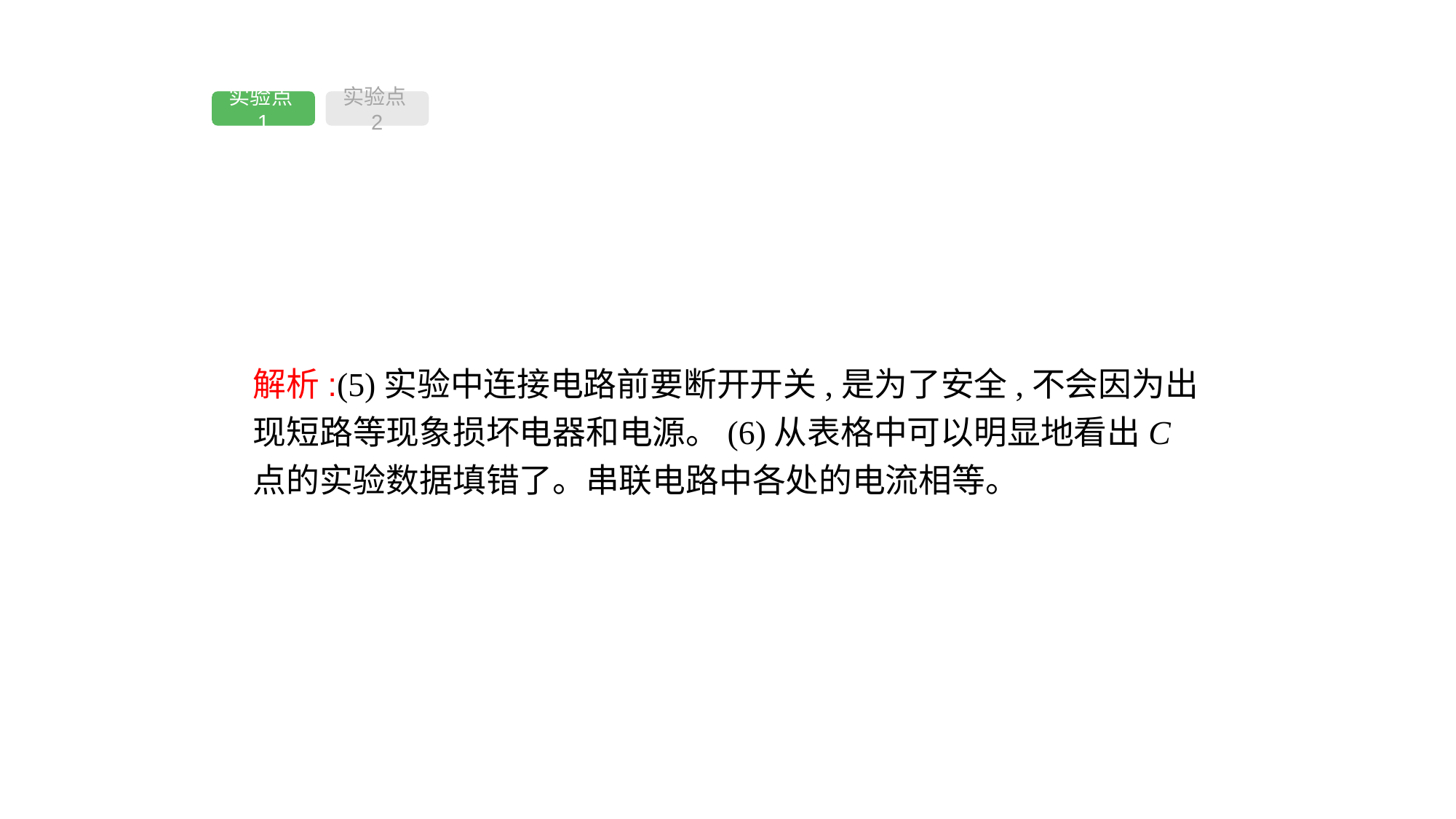

实验点1
实验点2
解析:(5)实验中连接电路前要断开开关,是为了安全,不会因为出现短路等现象损坏电器和电源。(6)从表格中可以明显地看出C点的实验数据填错了。串联电路中各处的电流相等。